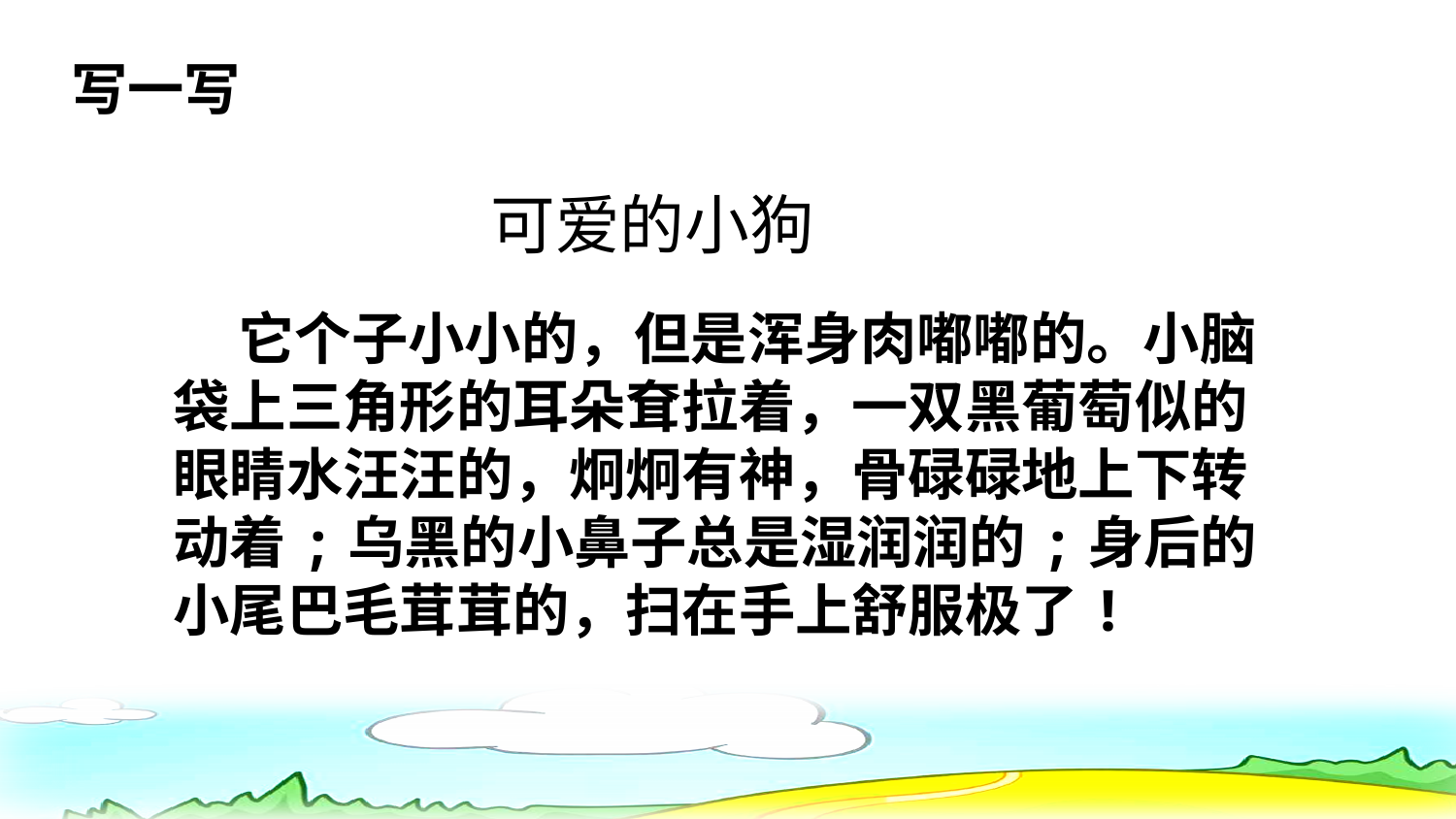

写一写
    可爱的小狗
    它个子小小的，但是浑身肉嘟嘟的。小脑袋上三角形的耳朵耷拉着，一双黑葡萄似的眼睛水汪汪的，炯炯有神，骨碌碌地上下转动着;乌黑的小鼻子总是湿润润的;身后的小尾巴毛茸茸的，扫在手上舒服极了!